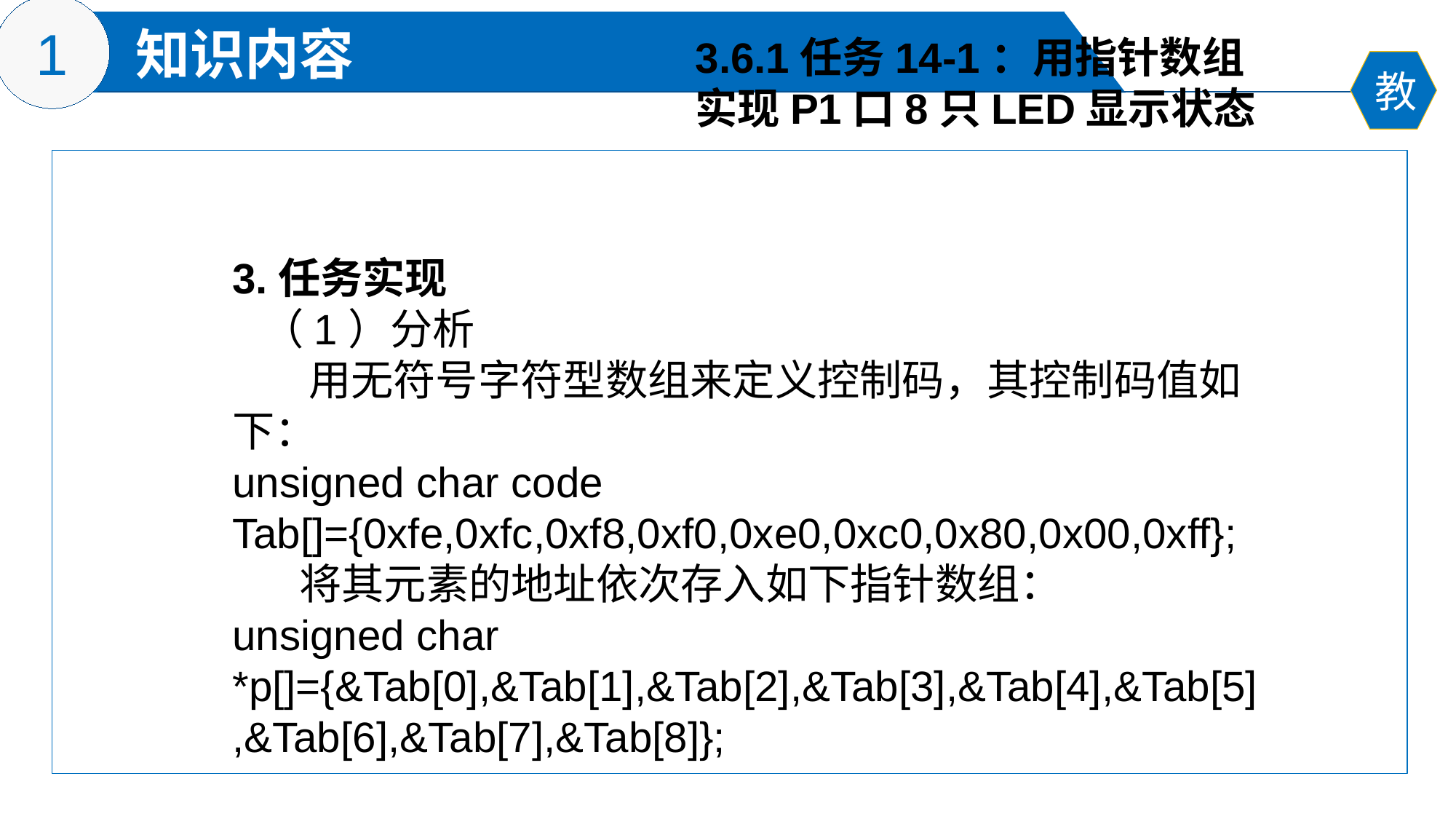

3.6.1任务14-1：用指针数组
实现P1口8只LED显示状态
3.任务实现
  （1）分析
       用无符号字符型数组来定义控制码，其控制码值如下：
unsigned char code Tab[]={0xfe,0xfc,0xf8,0xf0,0xe0,0xc0,0x80,0x00,0xff};
      将其元素的地址依次存入如下指针数组：
unsigned char *p[]={&Tab[0],&Tab[1],&Tab[2],&Tab[3],&Tab[4],&Tab[5],&Tab[6],&Tab[7],&Tab[8]};